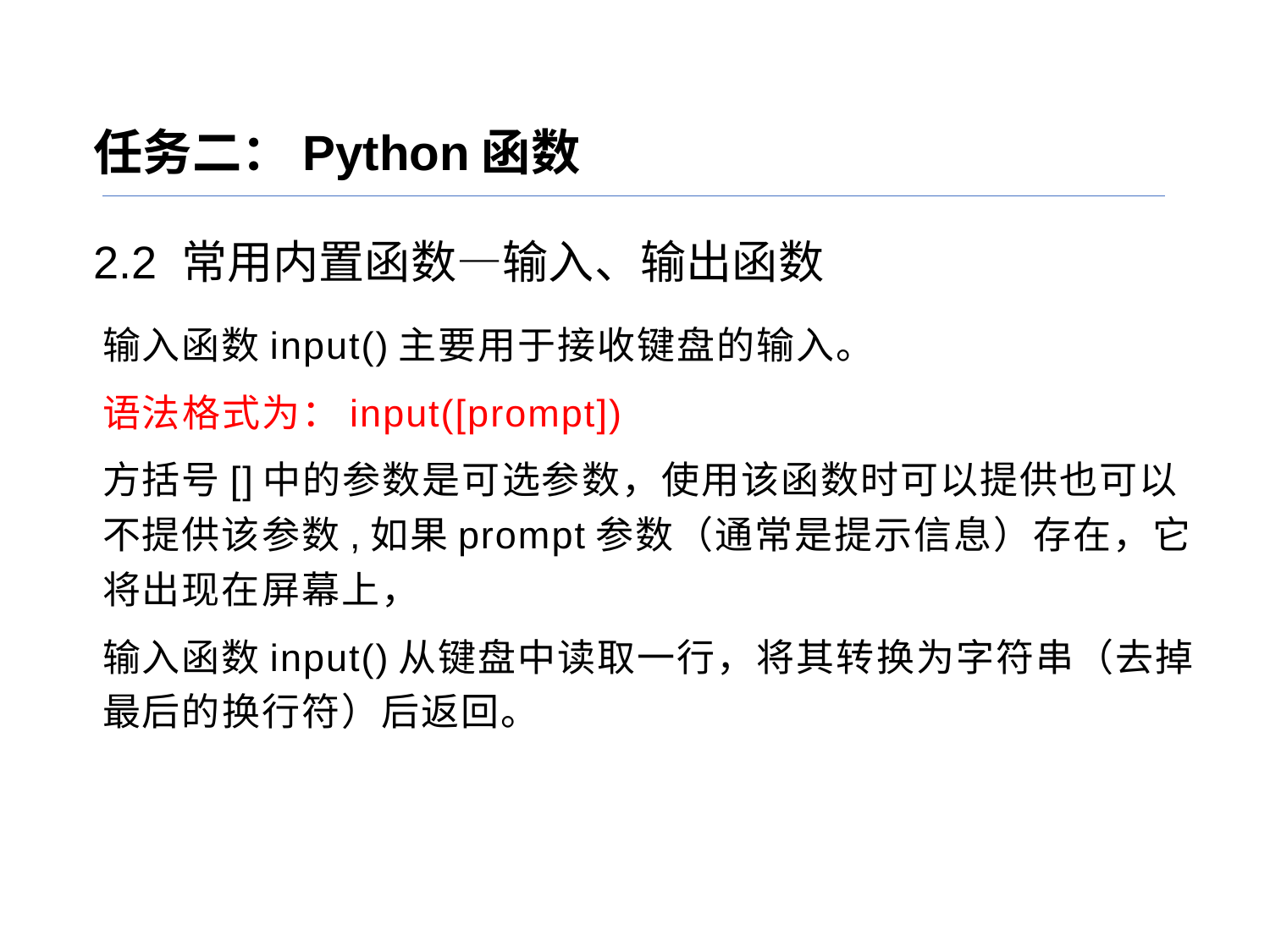

任务二：Python函数
2.2 常用内置函数—输入、输出函数
输入函数input()主要用于接收键盘的输入。
语法格式为：input([prompt])
方括号[]中的参数是可选参数，使用该函数时可以提供也可以不提供该参数,如果prompt参数（通常是提示信息）存在，它将出现在屏幕上，
输入函数input()从键盘中读取一行，将其转换为字符串（去掉最后的换行符）后返回。